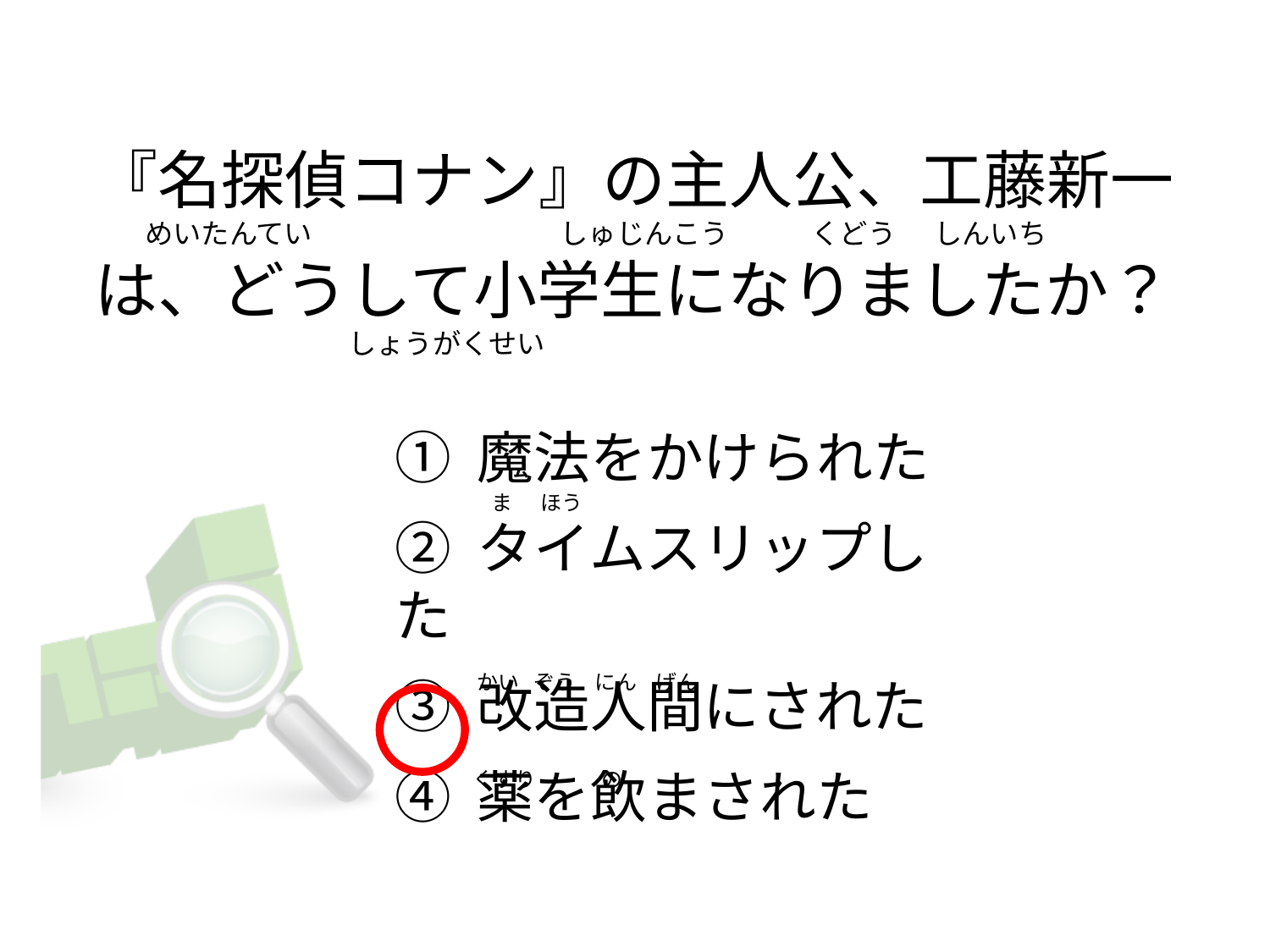

# 『名探偵コナン』の主人公、工藤新一         めいたんてい                                       しゅじんこう             くどう      しんいち は、どうして小学生になりましたか？                                         しょうがくせい
① 魔法をかけられた
② タイムスリップした
③ 改造人間にされた
④ 薬を飲まされた
  ま      ほう
かい   ぞう    にん    げん

くすり              の